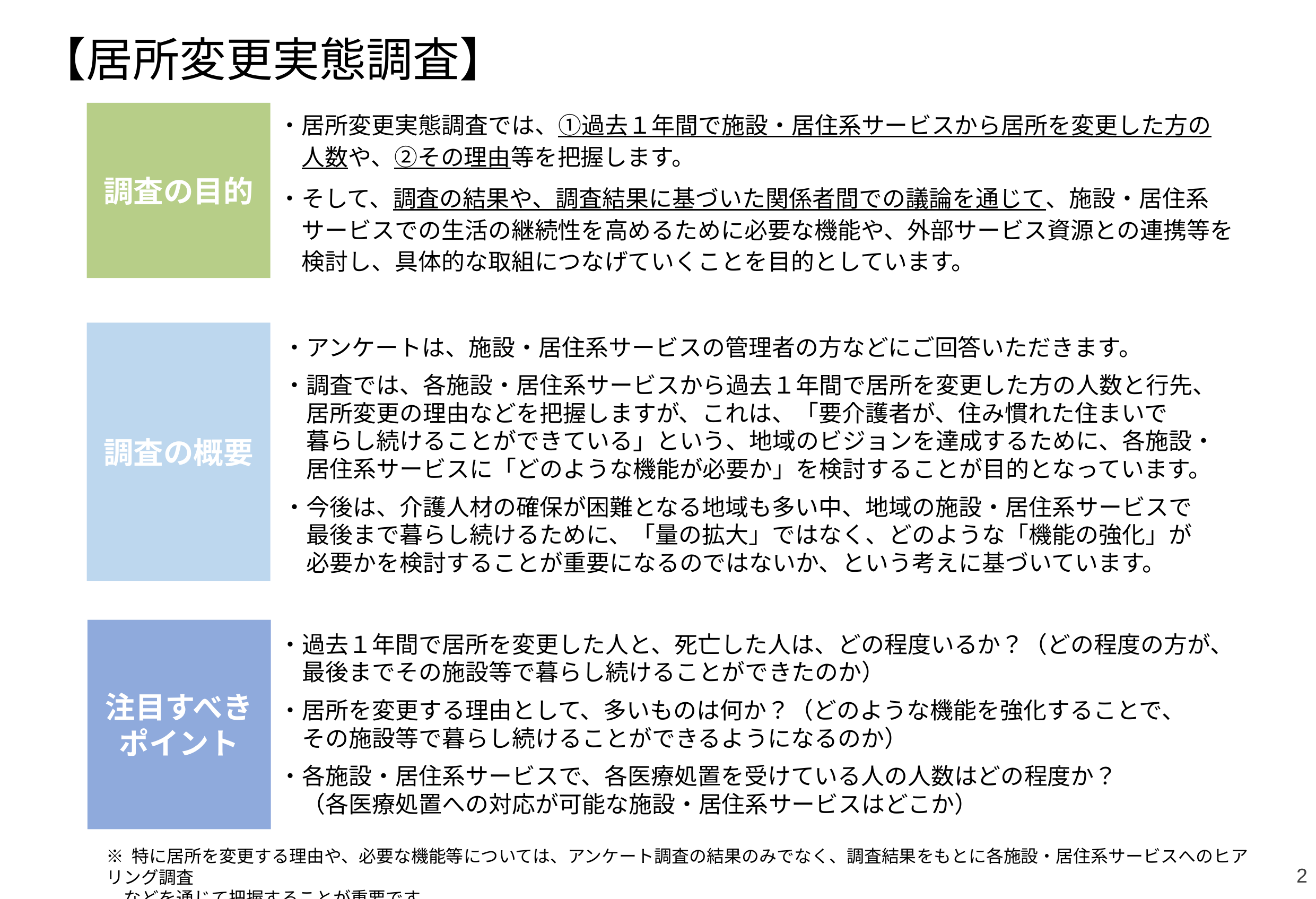

【居所変更実態調査】
調査の目的
・居所変更実態調査では、①過去１年間で施設・居住系サービスから居所を変更した方の
　人数や、②その理由等を把握します。
・そして、調査の結果や、調査結果に基づいた関係者間での議論を通じて、施設・居住系
　サービスでの生活の継続性を高めるために必要な機能や、外部サービス資源との連携等を
　検討し、具体的な取組につなげていくことを目的としています。
調査の概要
・アンケートは、施設・居住系サービスの管理者の方などにご回答いただきます。
・調査では、各施設・居住系サービスから過去１年間で居所を変更した方の人数と行先、
　居所変更の理由などを把握しますが、これは、「要介護者が、住み慣れた住まいで
　暮らし続けることができている」という、地域のビジョンを達成するために、各施設・
　居住系サービスに「どのような機能が必要か」を検討することが目的となっています。
・今後は、介護人材の確保が困難となる地域も多い中、地域の施設・居住系サービスで
　最後まで暮らし続けるために、「量の拡大」ではなく、どのような「機能の強化」が
　必要かを検討することが重要になるのではないか、という考えに基づいています。
注目すべき
ポイント
・過去１年間で居所を変更した人と、死亡した人は、どの程度いるか？（どの程度の方が、
　最後までその施設等で暮らし続けることができたのか）
・居所を変更する理由として、多いものは何か？（どのような機能を強化することで、
　その施設等で暮らし続けることができるようになるのか）
・各施設・居住系サービスで、各医療処置を受けている人の人数はどの程度か？
　（各医療処置への対応が可能な施設・居住系サービスはどこか）
※ 特に居所を変更する理由や、必要な機能等については、アンケート調査の結果のみでなく、調査結果をもとに各施設・居住系サービスへのヒアリング調査
　などを通じて把握することが重要です。
2